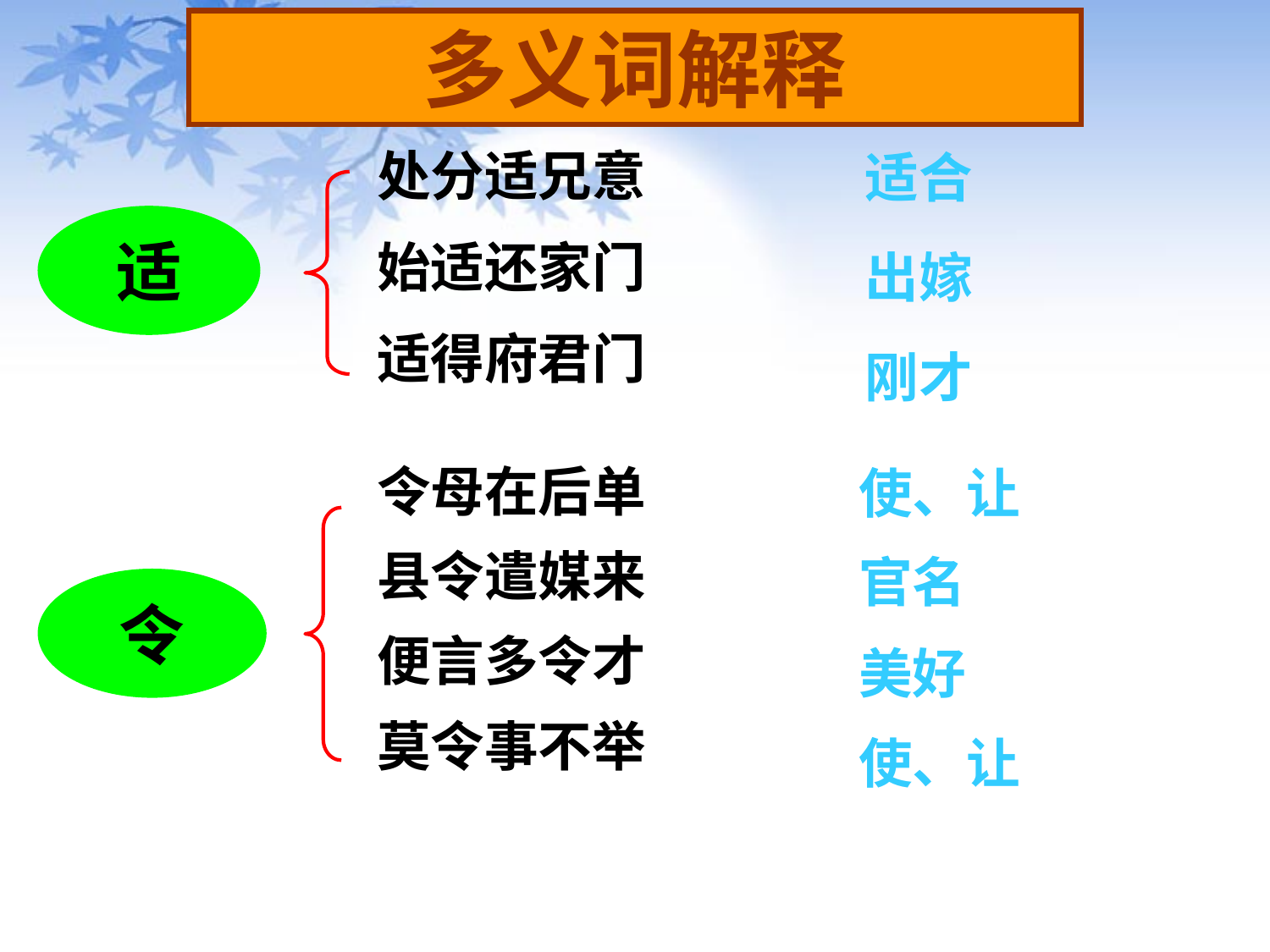

多义词解释
处分适兄意
始适还家门
适得府君门
适合

适
出嫁
刚才
使、让
令母在后单
县令遣媒来
便言多令才
莫令事不举

官名
令
美好
使、让